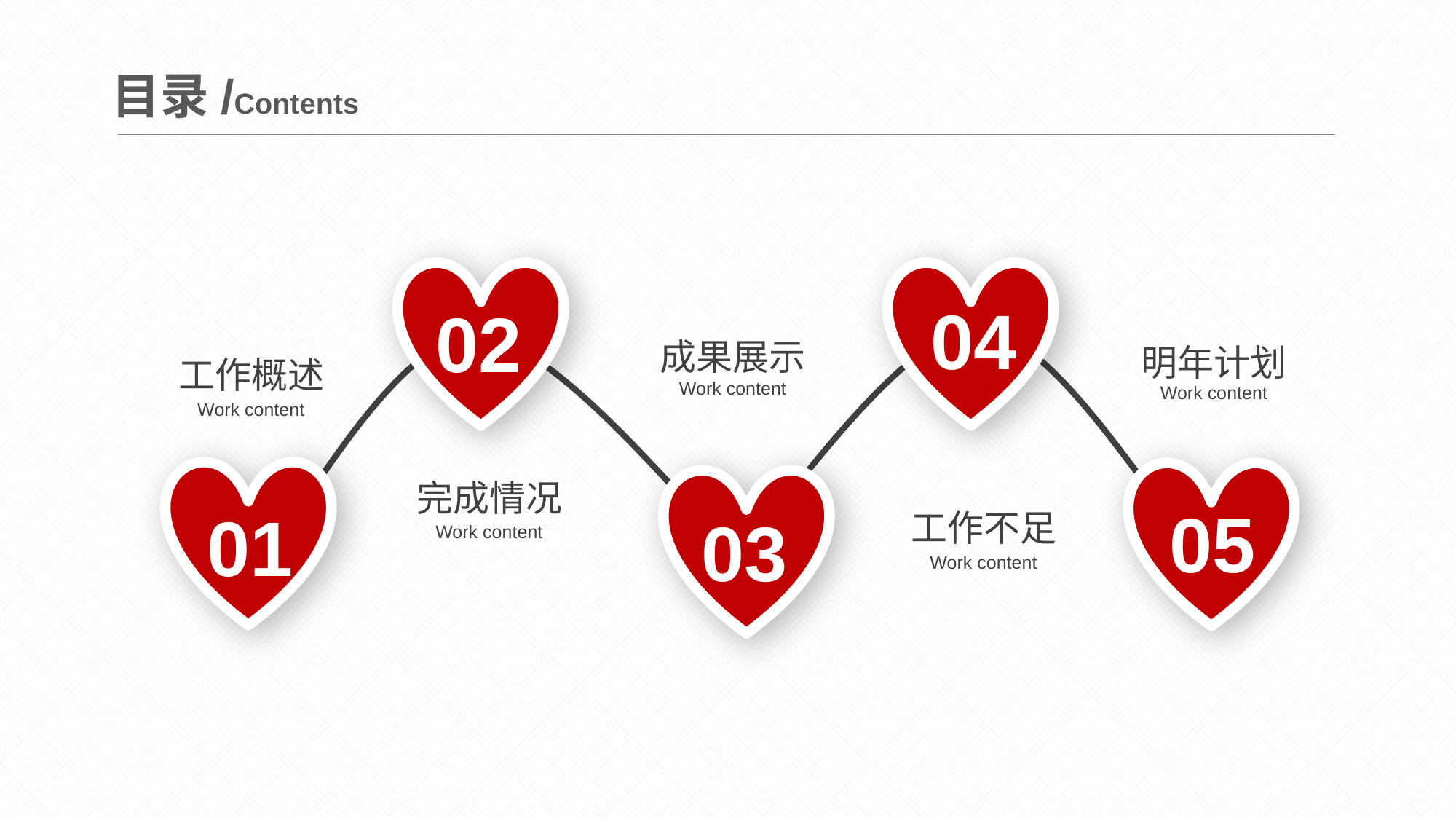

目录/Contents
04

02

成果展示
Work content
明年计划
Work content
工作概述
Work content
05

03

01
完成情况
Work content
工作不足
Work content